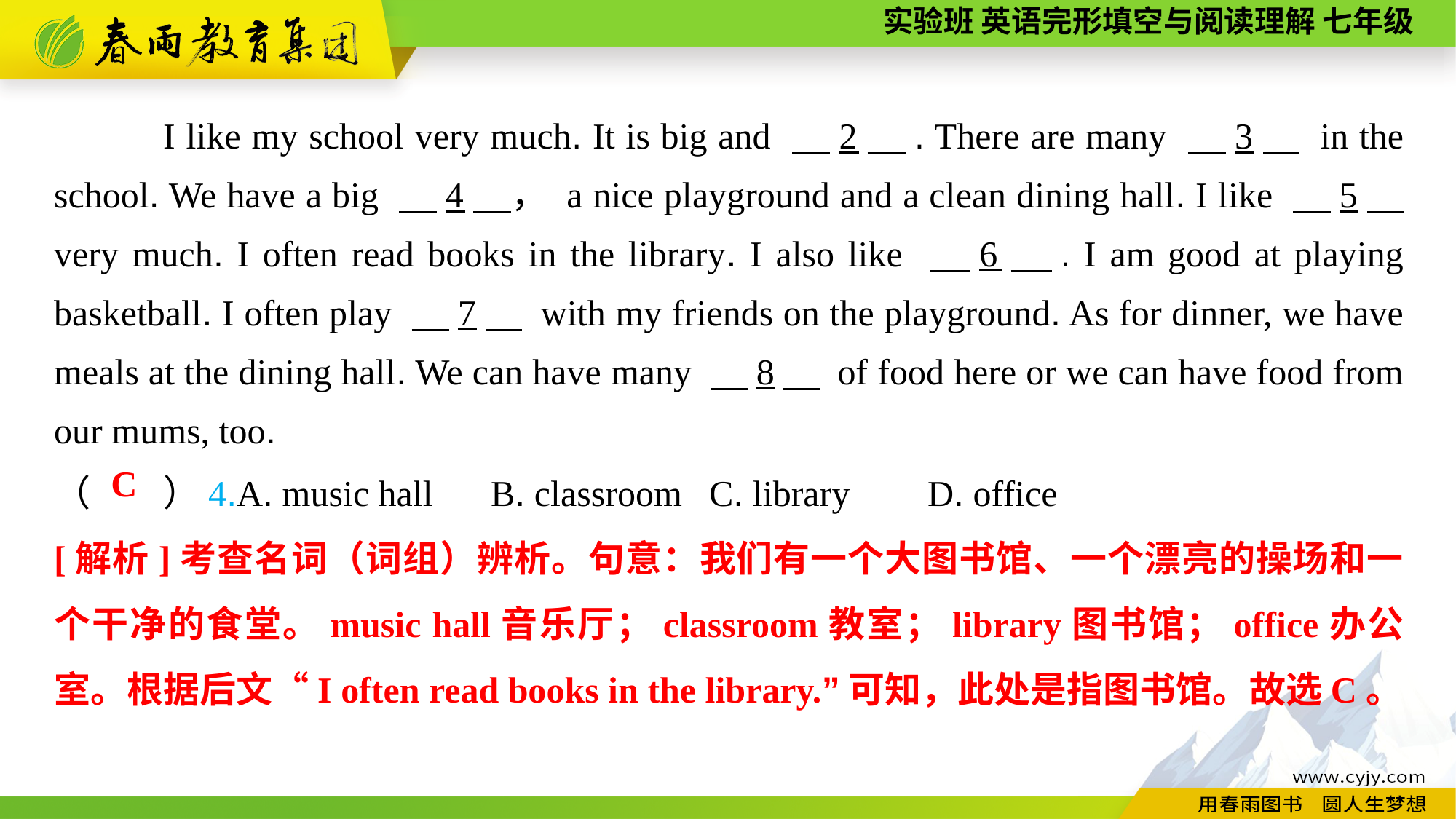

I like my school very much. It is big and 　2　. There are many 　3　 in the school. We have a big 　4　， a nice playground and a clean dining hall. I like 　5　 very much. I often read books in the library. I also like 　6　. I am good at playing basketball. I often play 　7　 with my friends on the playground. As for dinner, we have meals at the dining hall. We can have many 　8　 of food here or we can have food from our mums, too.
（　　）4.A. music hall   	B. classroom 	C. library 	D. office
C
[解析]考查名词（词组）辨析。句意：我们有一个大图书馆、一个漂亮的操场和一个干净的食堂。music hall音乐厅；classroom教室；library图书馆；office办公室。根据后文“I often read books in the library.”可知，此处是指图书馆。故选C。